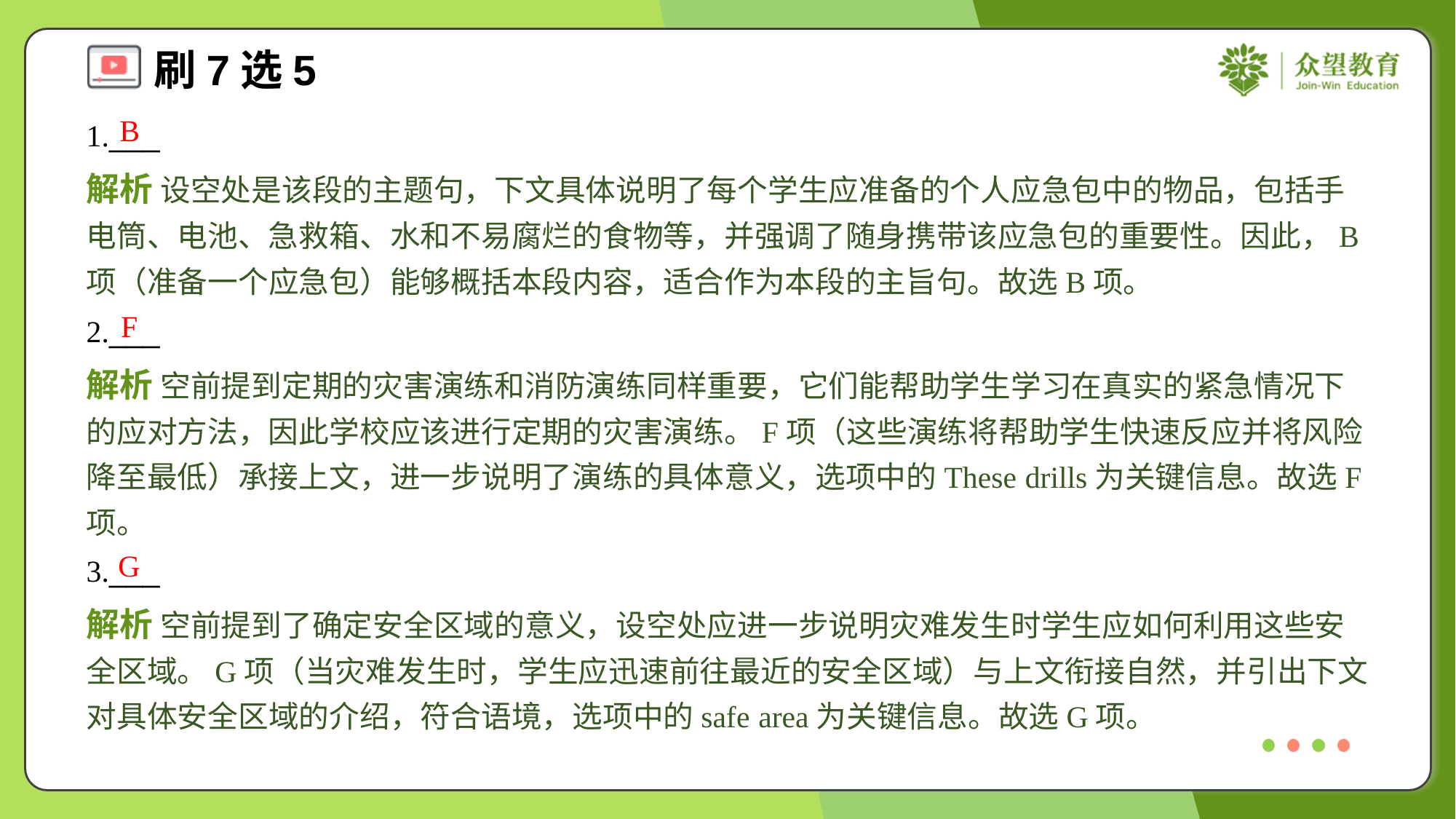

B
1.___
解析 设空处是该段的主题句，下文具体说明了每个学生应准备的个人应急包中的物品，包括手电筒、电池、急救箱、水和不易腐烂的食物等，并强调了随身携带该应急包的重要性。因此，B项（准备一个应急包）能够概括本段内容，适合作为本段的主旨句。故选B项。
F
2.___
解析 空前提到定期的灾害演练和消防演练同样重要，它们能帮助学生学习在真实的紧急情况下的应对方法，因此学校应该进行定期的灾害演练。F项（这些演练将帮助学生快速反应并将风险降至最低）承接上文，进一步说明了演练的具体意义，选项中的These drills为关键信息。故选F项。
G
3.___
解析 空前提到了确定安全区域的意义，设空处应进一步说明灾难发生时学生应如何利用这些安全区域。G项（当灾难发生时，学生应迅速前往最近的安全区域）与上文衔接自然，并引出下文对具体安全区域的介绍，符合语境，选项中的safe area为关键信息。故选G项。